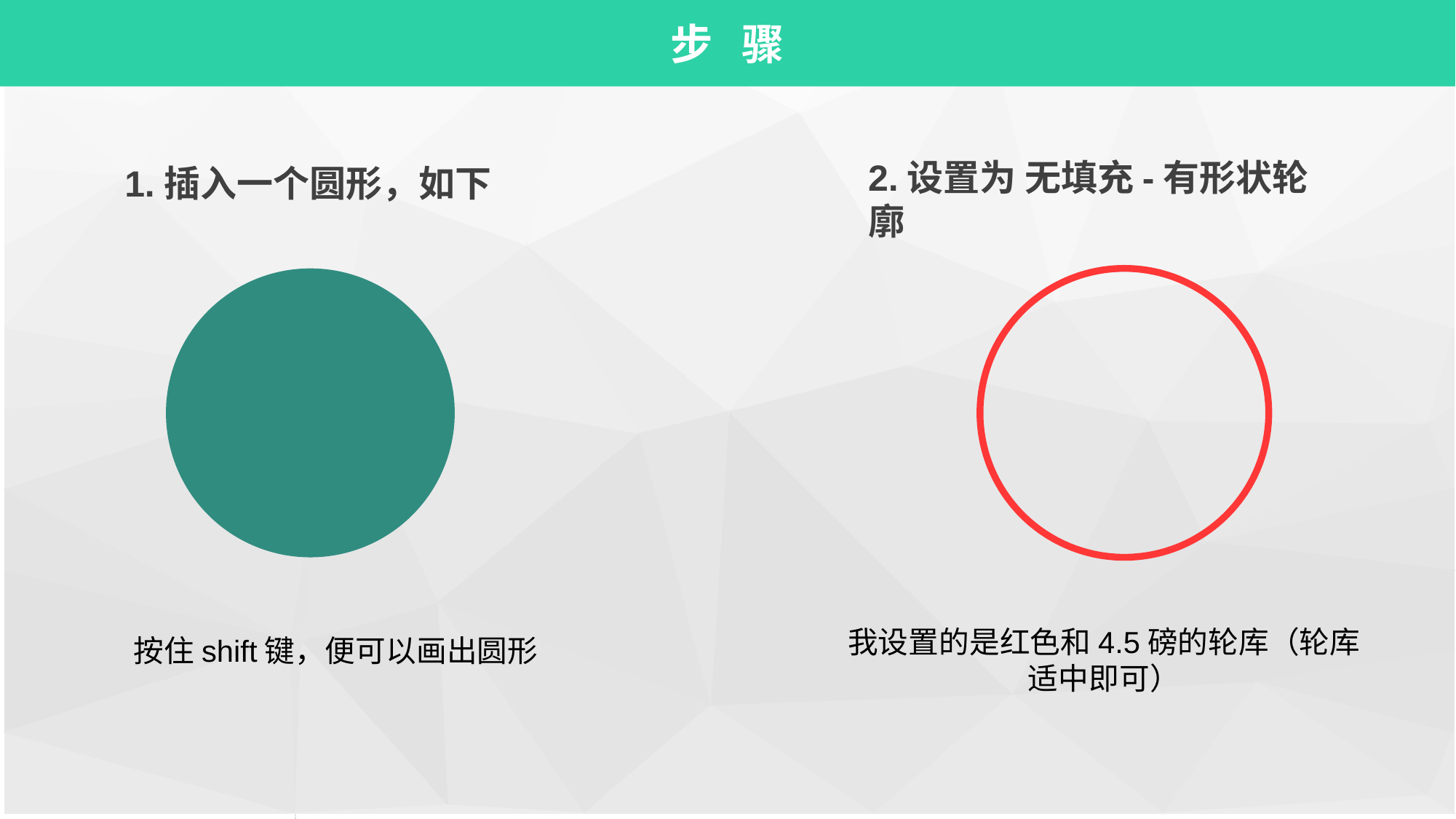

步   骤
2.设置为 无填充-有形状轮廓
1.插入一个圆形，如下

我设置的是红色和4.5磅的轮库（轮库适中即可）
按住shift键，便可以画出圆形